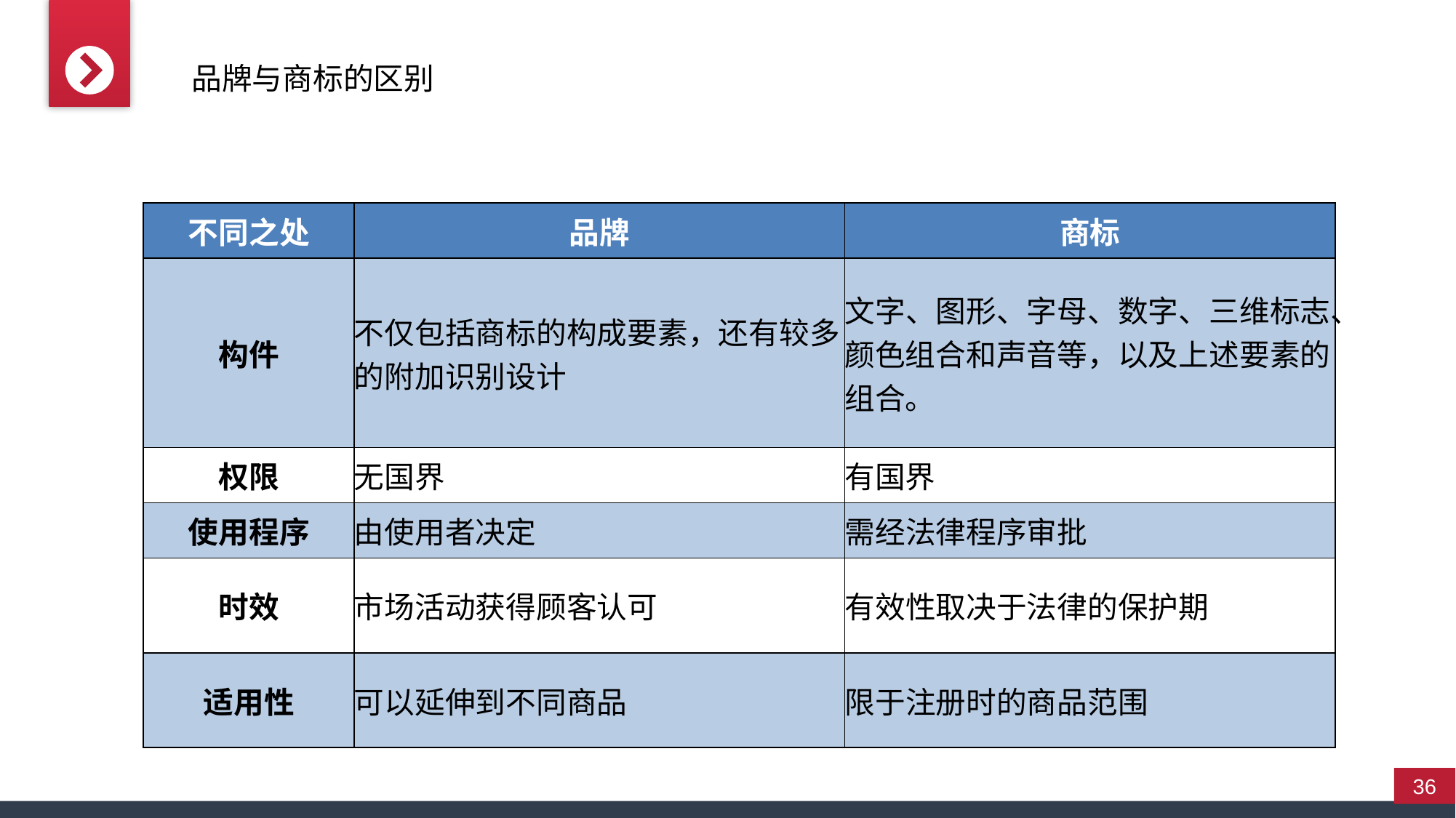

品牌与商标的区别
| 不同之处 | 品牌 | 商标 |
| --- | --- | --- |
| 构件 | 不仅包括商标的构成要素，还有较多的附加识别设计 | 文字、图形、字母、数字、三维标志、颜色组合和声音等，以及上述要素的组合。 |
| 权限 | 无国界 | 有国界 |
| 使用程序 | 由使用者决定 | 需经法律程序审批 |
| 时效 | 市场活动获得顾客认可 | 有效性取决于法律的保护期 |
| 适用性 | 可以延伸到不同商品 | 限于注册时的商品范围 |